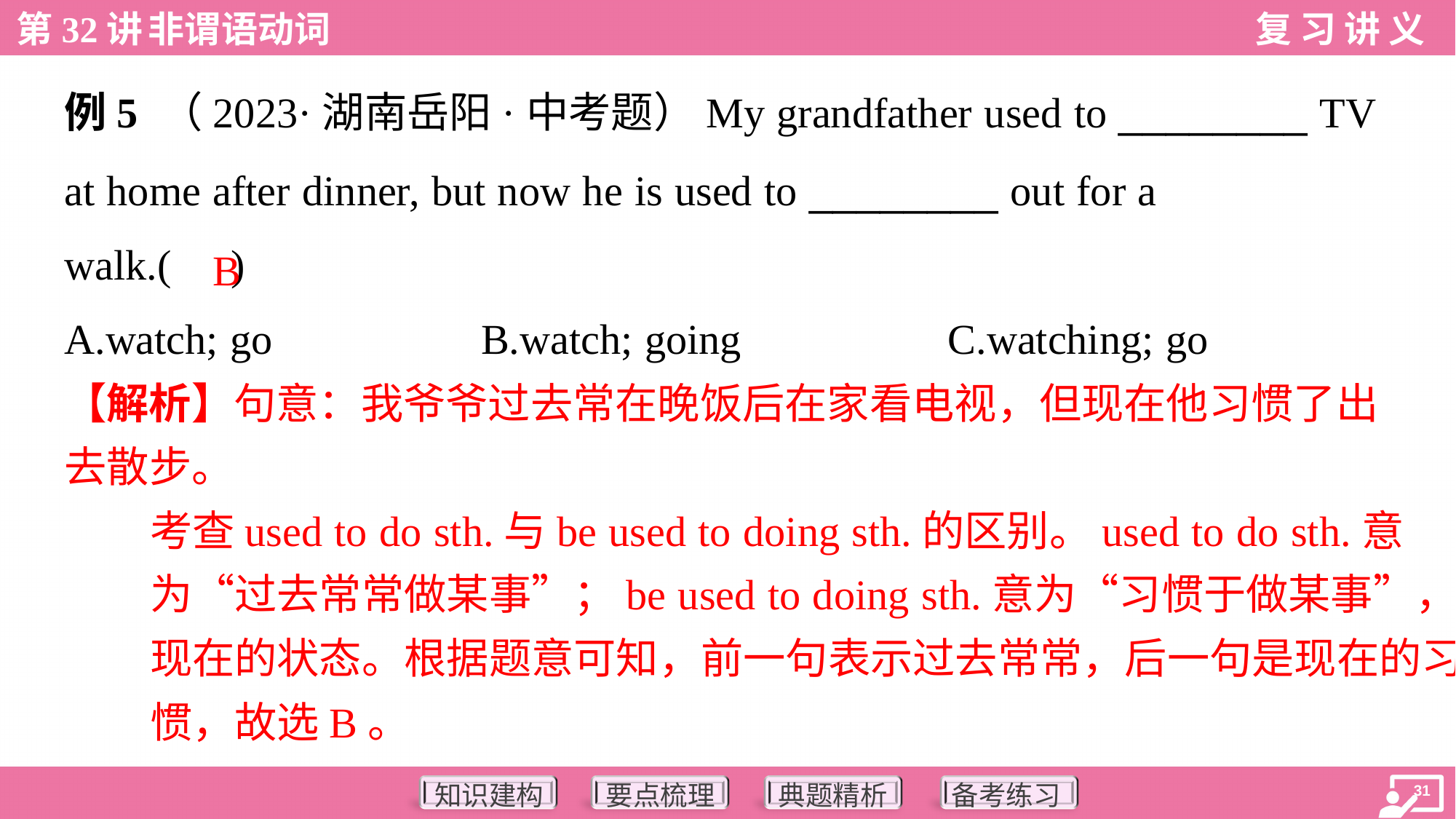

例5 （2023·湖南岳阳·中考题）My grandfather used to ________ TV
at home after dinner, but now he is used to ________ out for a
walk.(     )
B
A.watch; go	B.watch; going	C.watching; go
【解析】句意：我爷爷过去常在晚饭后在家看电视，但现在他习惯了出
去散步。
考查used to do sth.与be used to doing sth.的区别。used to do sth.意
为“过去常常做某事”；be used to doing sth.意为“习惯于做某事”，表示
现在的状态。根据题意可知，前一句表示过去常常，后一句是现在的习
惯，故选B。